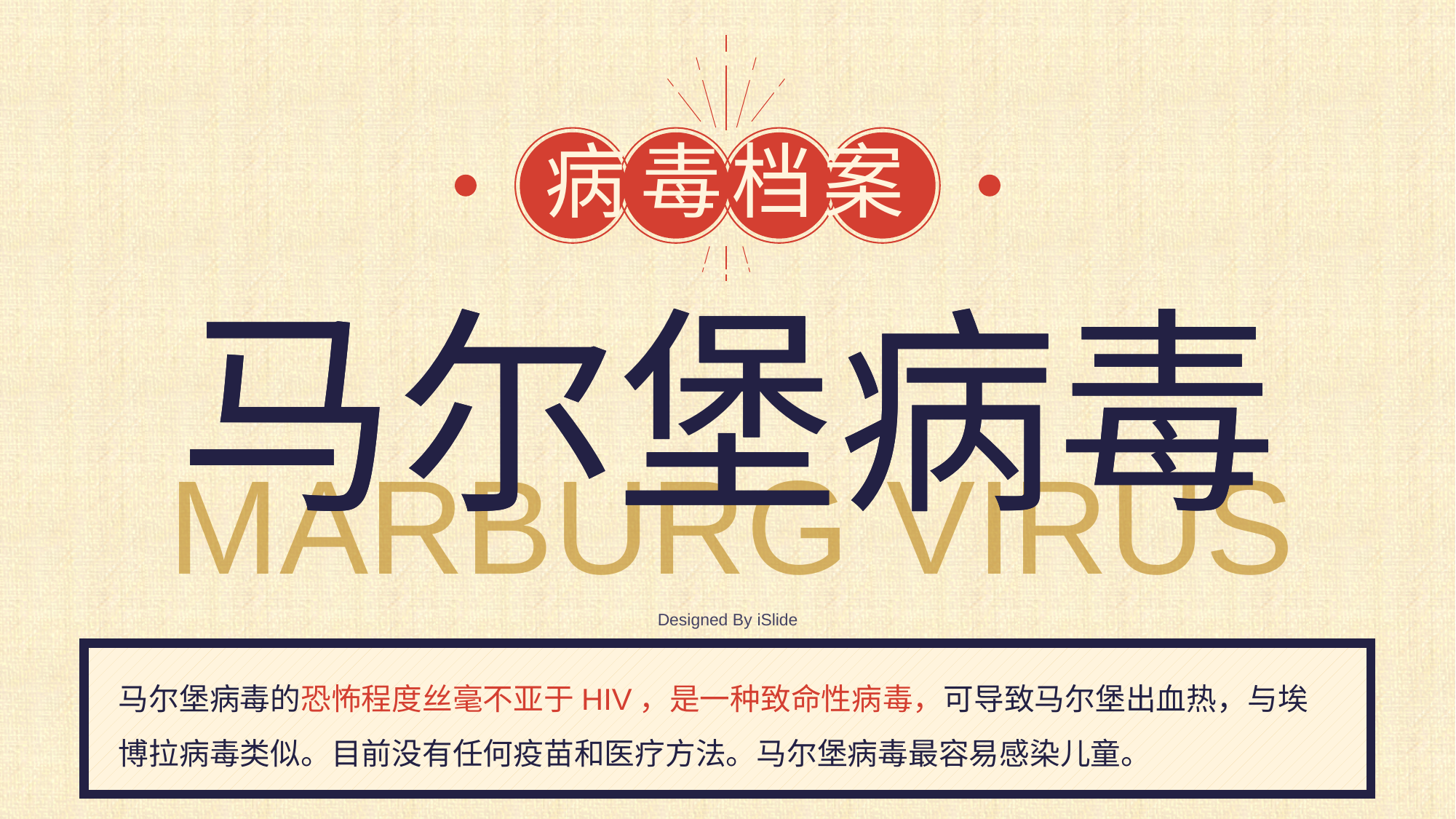

病  毒 档 案

马尔 堡病毒
马尔堡 病毒
MARB URG VIRUS
Designed By  iSlide
马尔堡病毒的恐怖程度丝毫不亚于HIV，是一种致命性病 毒，可导致马尔堡出血热，与埃博拉病毒类似。目前没有任何疫苗和医疗方法。马尔堡病毒最容易感染儿童。